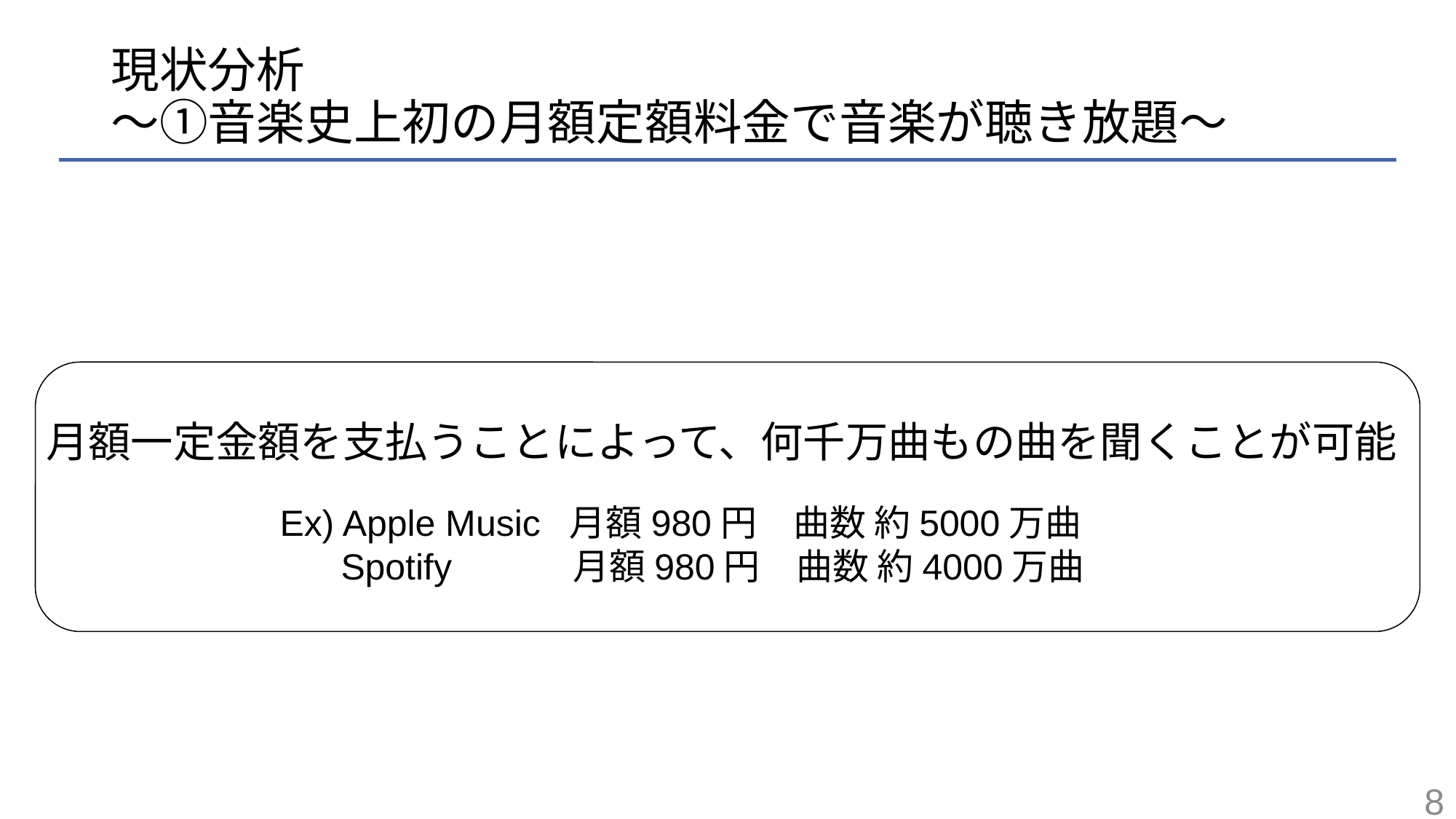

# 現状分析 〜①音楽史上初の月額定額料金で音楽が聴き放題〜

月額一定金額を支払うことによって、何千万曲もの曲を聞くことが可能
Ex) Apple Music  月額980円　曲数 約5000万曲
      Spotify           月額980円　曲数 約4000万曲
8